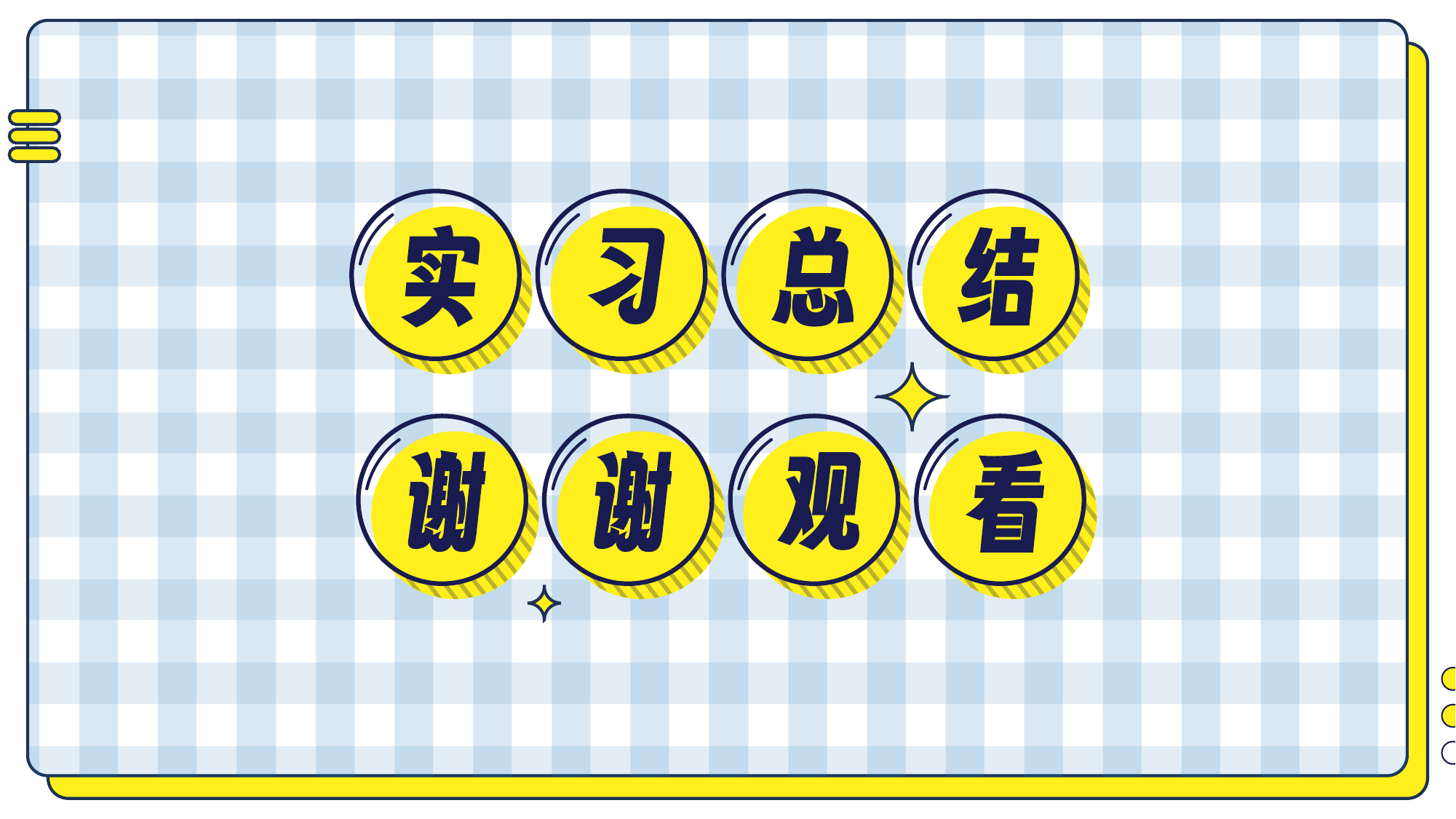

实
习
总
结

谢
谢
观
看